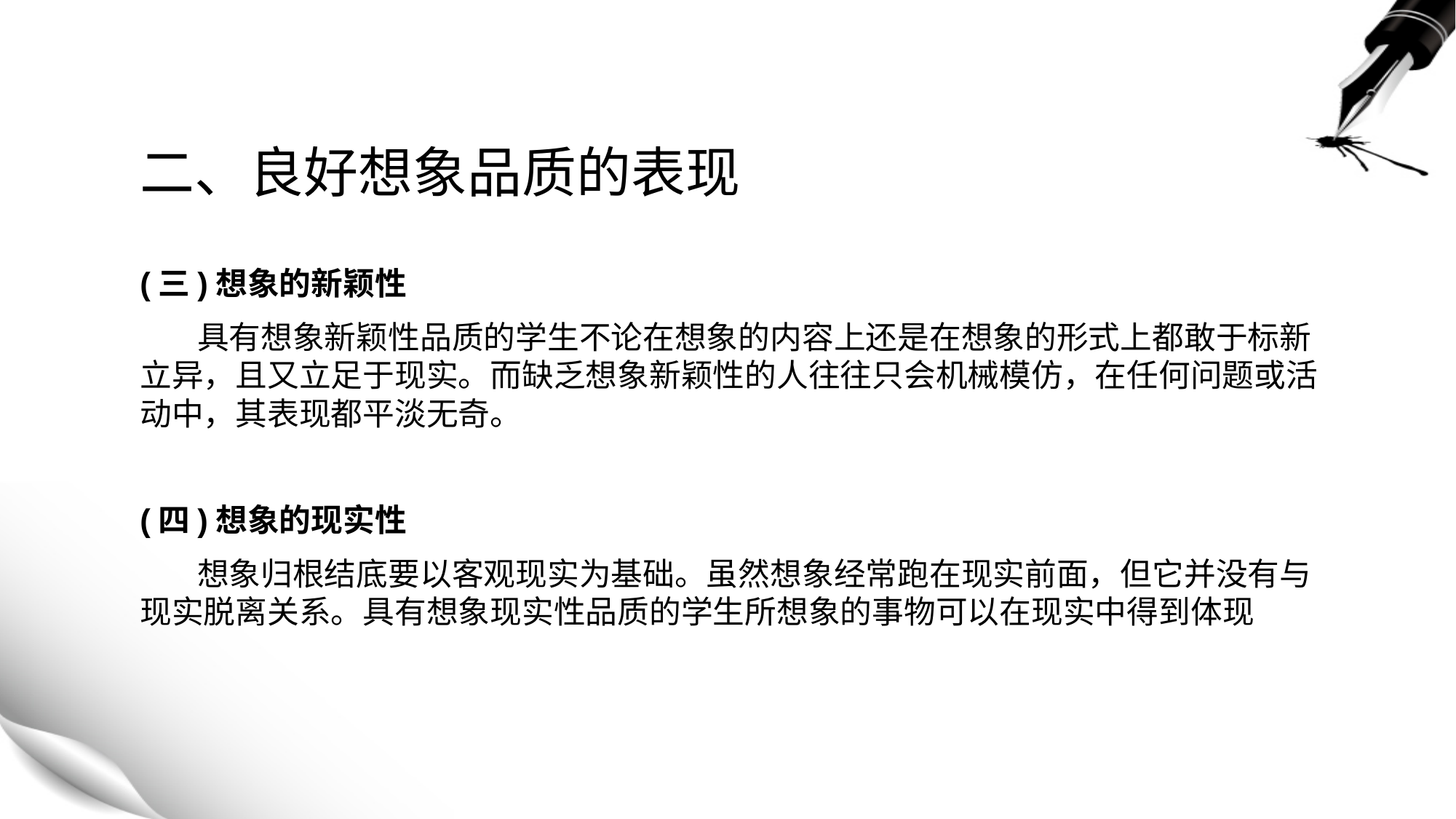

# 二、良好想象品质的表现
(三)想象的新颖性
       具有想象新颖性品质的学生不论在想象的内容上还是在想象的形式上都敢于标新立异，且又立足于现实。而缺乏想象新颖性的人往往只会机械模仿，在任何问题或活动中，其表现都平淡无奇。

(四)想象的现实性
       想象归根结底要以客观现实为基础。虽然想象经常跑在现实前面，但它并没有与现实脱离关系。具有想象现实性品质的学生所想象的事物可以在现实中得到体现